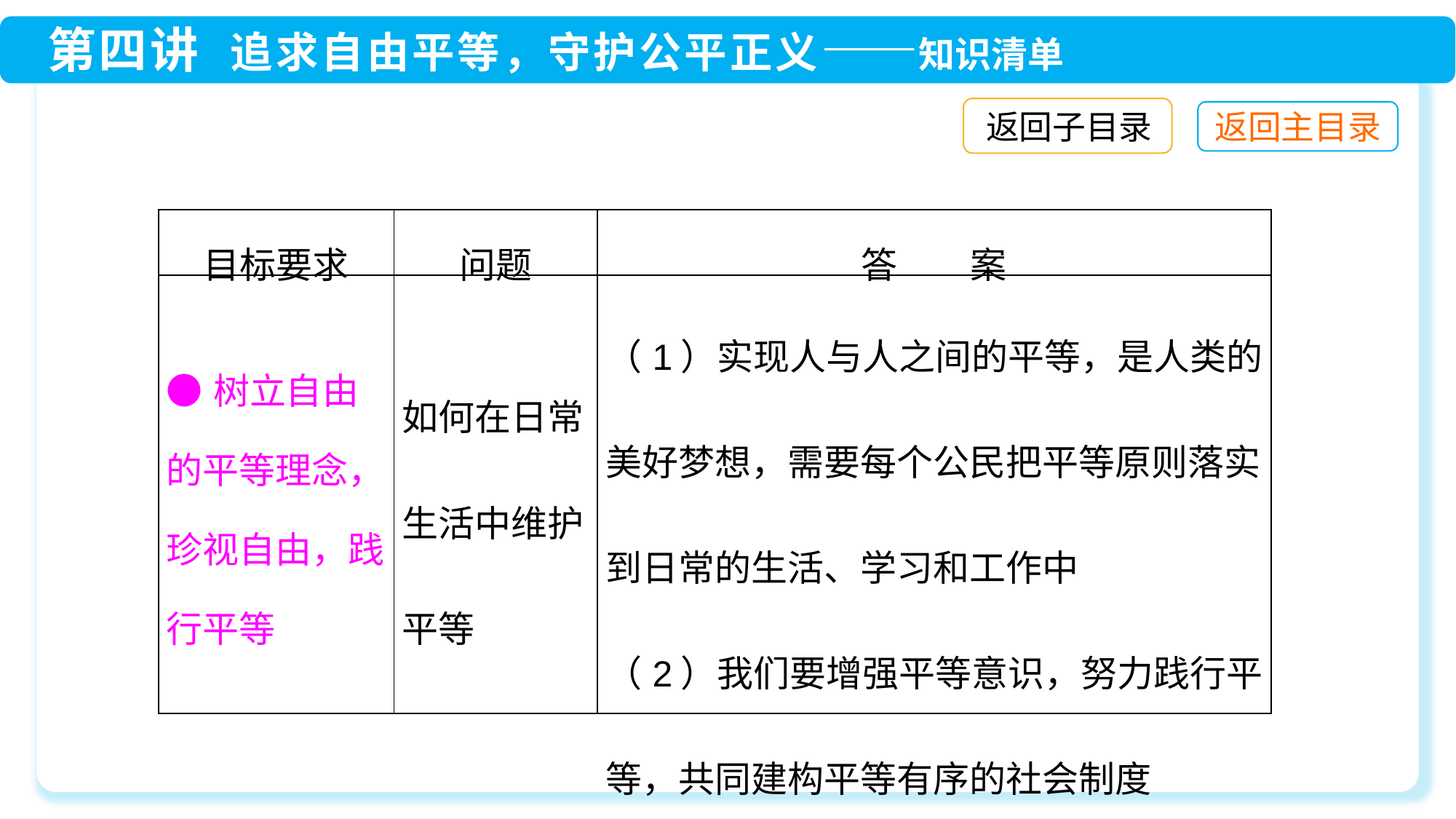

返回子目录
| 目标要求 | 问题 | 答　　案 |
| --- | --- | --- |
| ●树立自由的平等理念，珍视自由，践行平等 | 如何在日常生活中维护平等 | （1）实现人与人之间的平等，是人类的美好梦想，需要每个公民把平等原则落实到日常的生活、学习和工作中 （2）我们要增强平等意识，努力践行平等，共同建构平等有序的社会制度 |